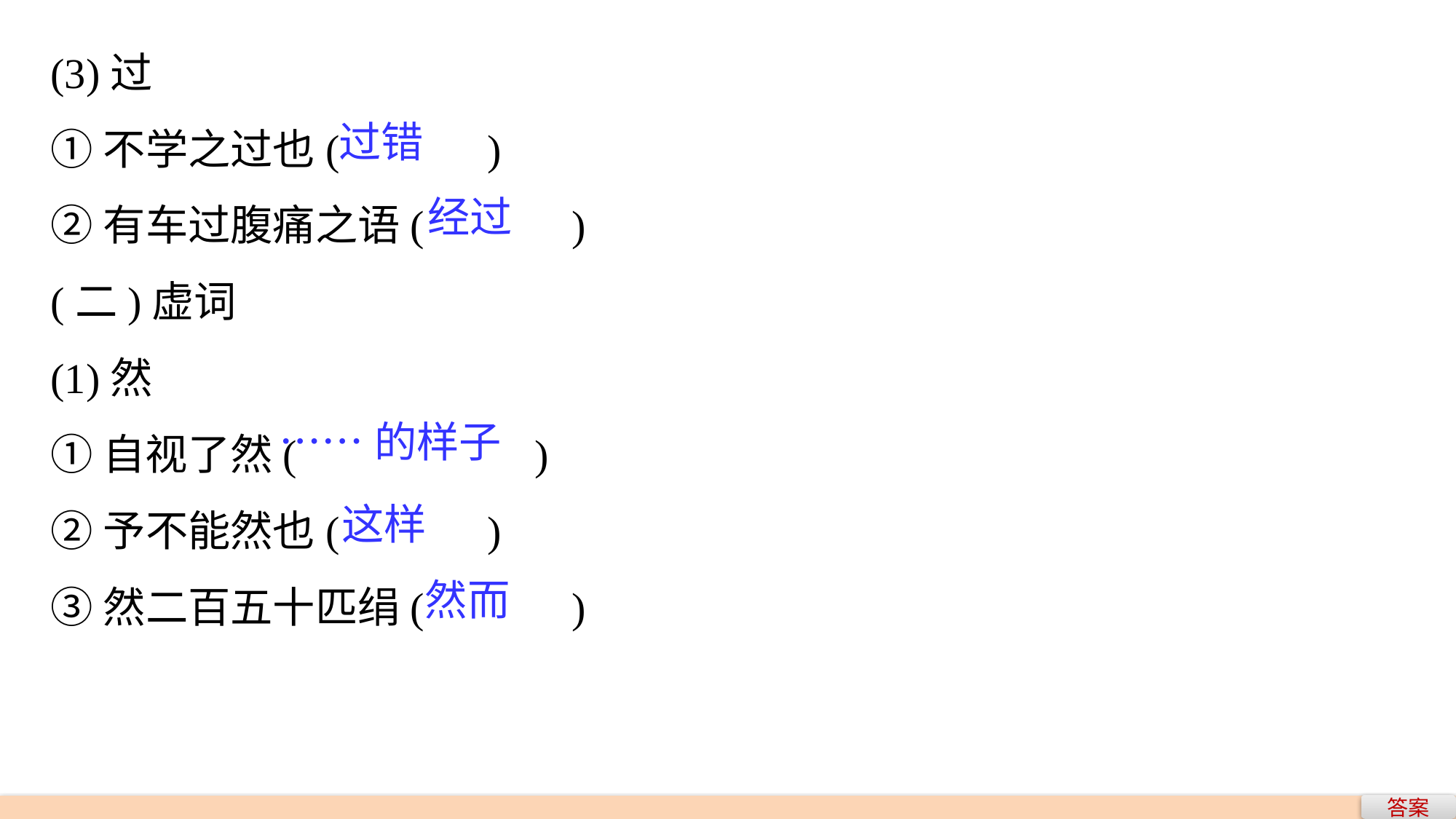

(3)过
①不学之过也(　　　)
②有车过腹痛之语(　　　)
(二)虚词
(1)然
①自视了然(　　　　     )
②予不能然也(　　　)
③然二百五十匹绢(　　　)
过错
经过
……的样子
这样
然而
答案